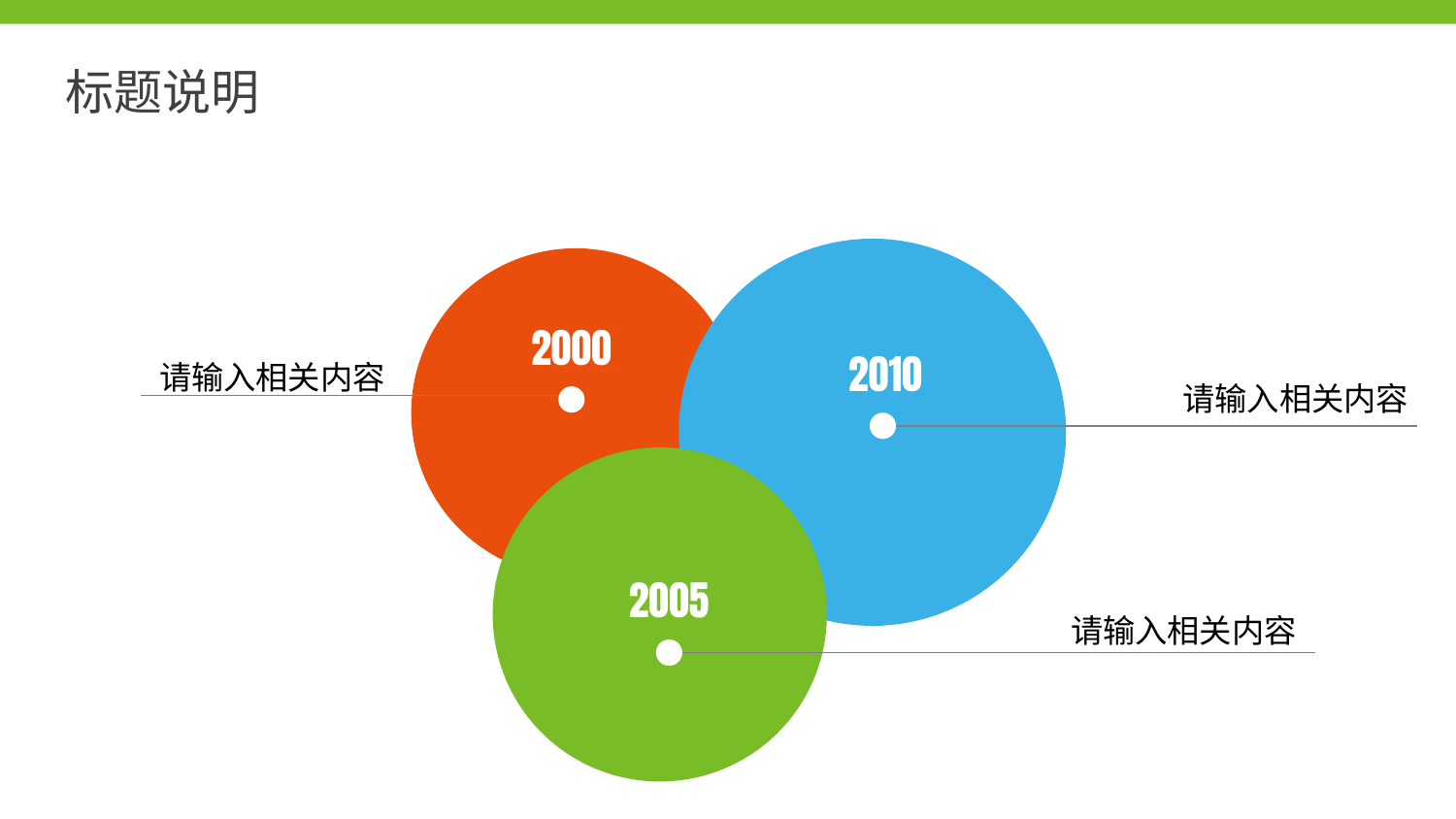

标题说明

2000
2010

2005

请输入相关内容
请输入相关内容
请输入相关内容